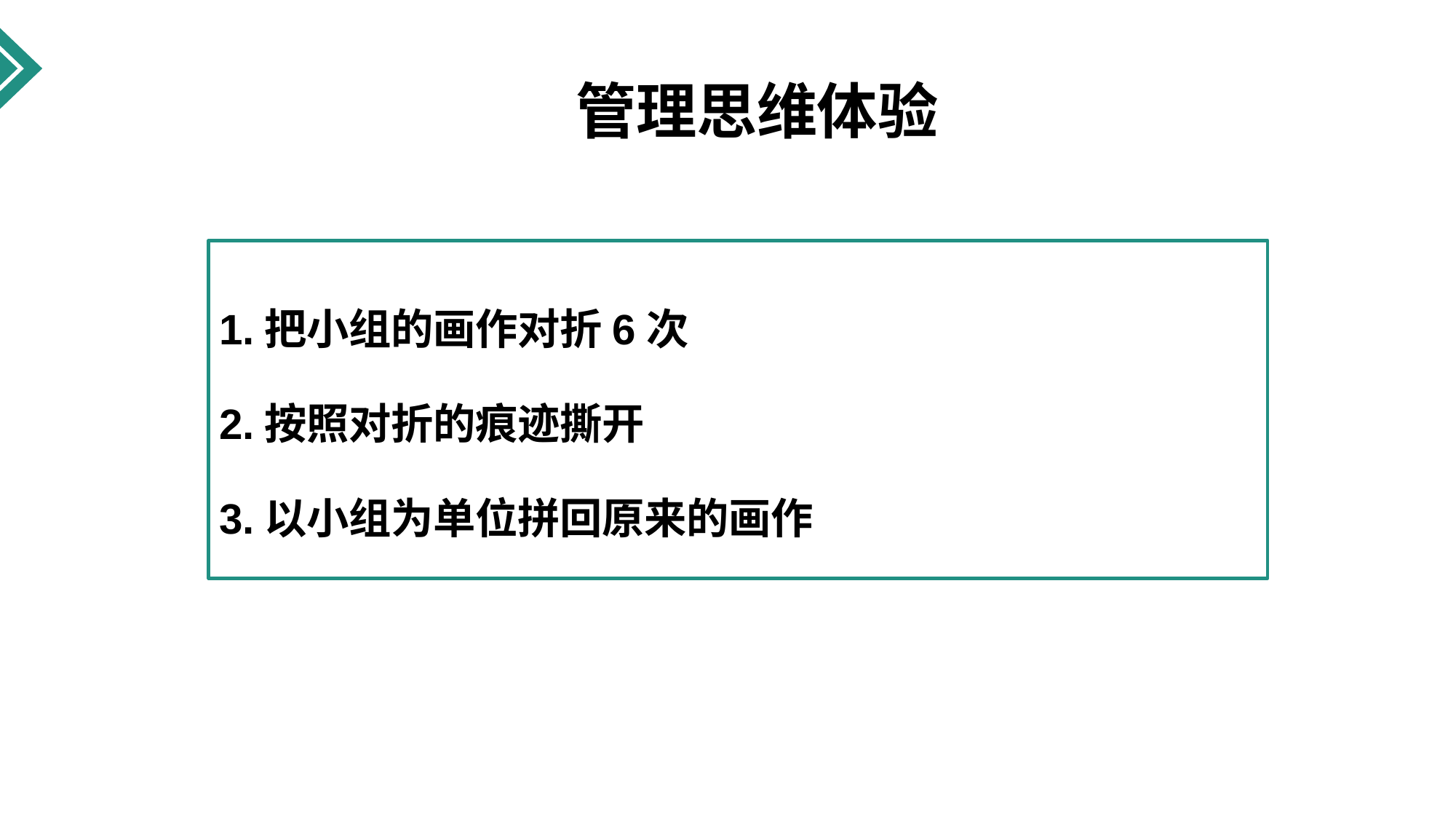

管理思维体验
1.把小组的画作对折6次
2.按照对折的痕迹撕开
3.以小组为单位拼回原来的画作